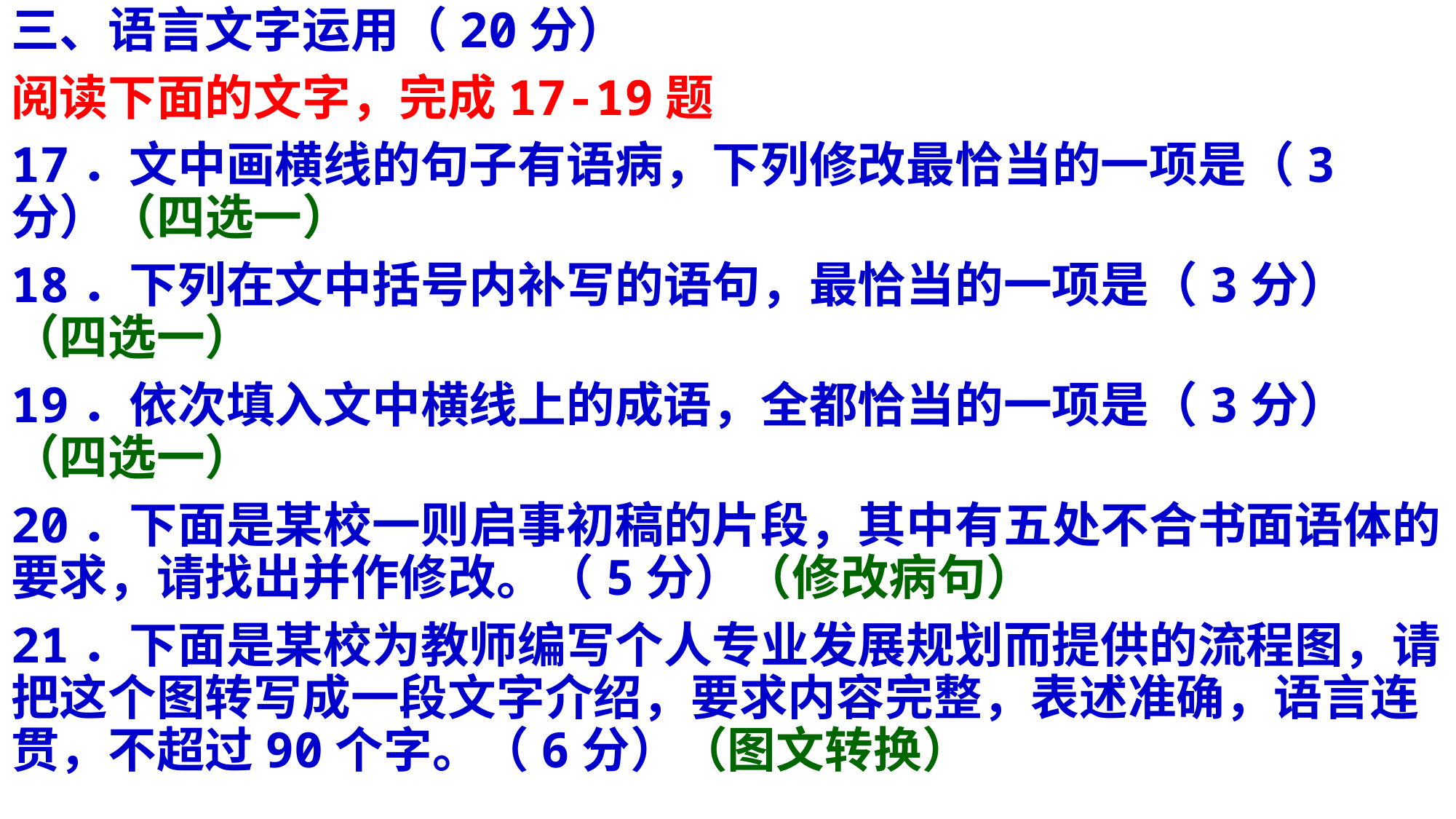

三、语言文字运用（20分）
阅读下面的文字，完成17-19题
17．文中画横线的句子有语病，下列修改最恰当的一项是（3分）（四选一）
18．下列在文中括号内补写的语句，最恰当的一项是（3分）（四选一）
19．依次填入文中横线上的成语，全都恰当的一项是（3分）（四选一）
20．下面是某校一则启事初稿的片段，其中有五处不合书面语体的要求，请找出并作修改。（5分）（修改病句）
21．下面是某校为教师编写个人专业发展规划而提供的流程图，请把这个图转写成一段文字介绍，要求内容完整，表述准确，语言连贯，不超过90个字。（6分）（图文转换）

#